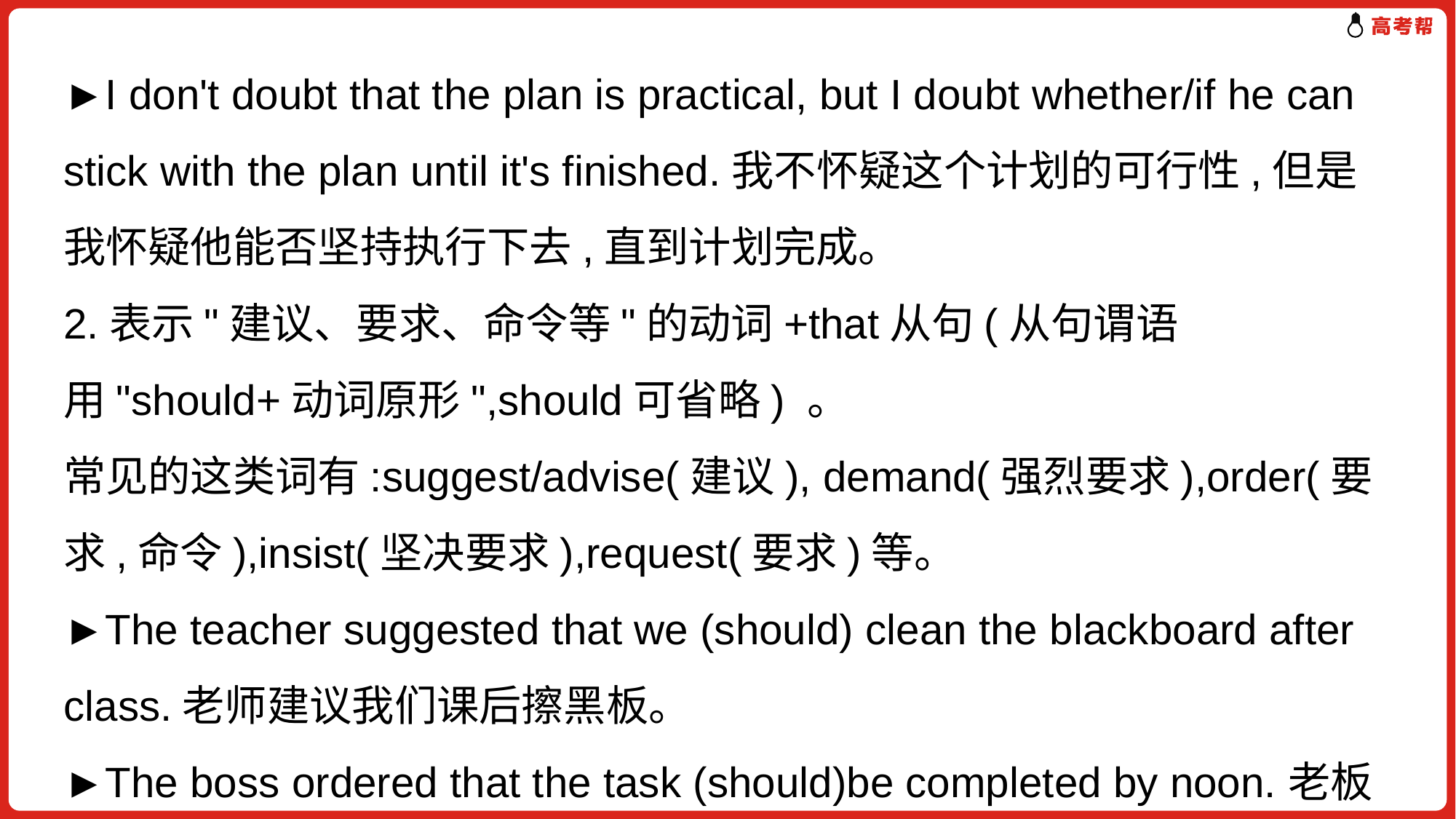

►I don't doubt that the plan is practical, but I doubt whether/if he can stick with the plan until it's finished.我不怀疑这个计划的可行性,但是我怀疑他能否坚持执行下去,直到计划完成。
2.表示"建议、要求、命令等"的动词+that从句(从句谓语用"should+动词原形",should可省略) 。常见的这类词有:suggest/advise(建议), demand(强烈要求),order(要求,命令),insist(坚决要求),request(要求)等。
►The teacher suggested that we (should) clean the blackboard after class.老师建议我们课后擦黑板。
►The boss ordered that the task (should)be completed by noon.老板要求(我们)中午之前完成任务。